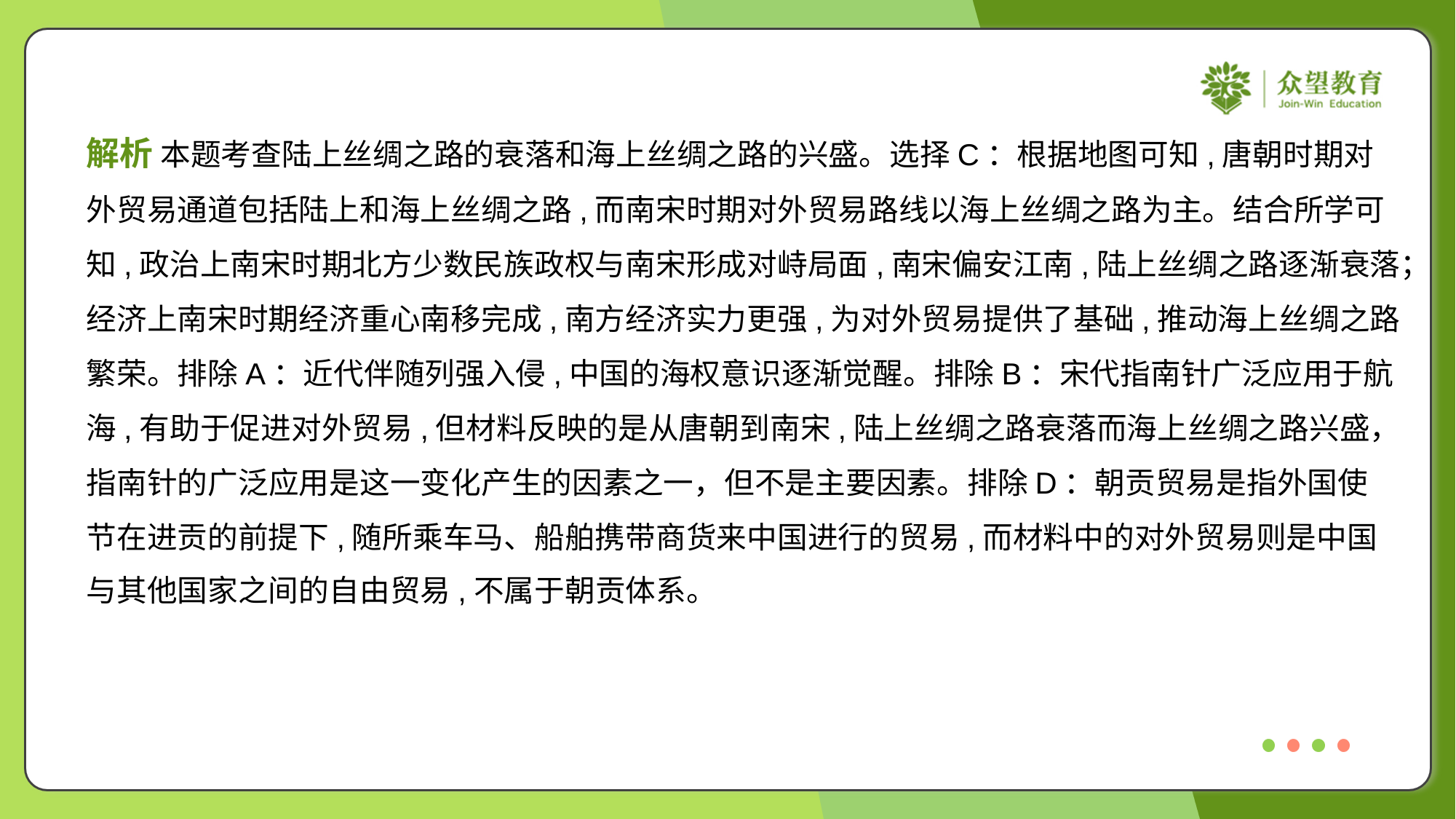

解析 本题考查陆上丝绸之路的衰落和海上丝绸之路的兴盛。选择C：根据地图可知,唐朝时期对
外贸易通道包括陆上和海上丝绸之路,而南宋时期对外贸易路线以海上丝绸之路为主。结合所学可
知,政治上南宋时期北方少数民族政权与南宋形成对峙局面,南宋偏安江南,陆上丝绸之路逐渐衰落；
经济上南宋时期经济重心南移完成,南方经济实力更强,为对外贸易提供了基础,推动海上丝绸之路
繁荣。排除A：近代伴随列强入侵,中国的海权意识逐渐觉醒。排除B：宋代指南针广泛应用于航
海,有助于促进对外贸易,但材料反映的是从唐朝到南宋,陆上丝绸之路衰落而海上丝绸之路兴盛，
指南针的广泛应用是这一变化产生的因素之一，但不是主要因素。排除D：朝贡贸易是指外国使
节在进贡的前提下,随所乘车马、船舶携带商货来中国进行的贸易,而材料中的对外贸易则是中国
与其他国家之间的自由贸易,不属于朝贡体系。